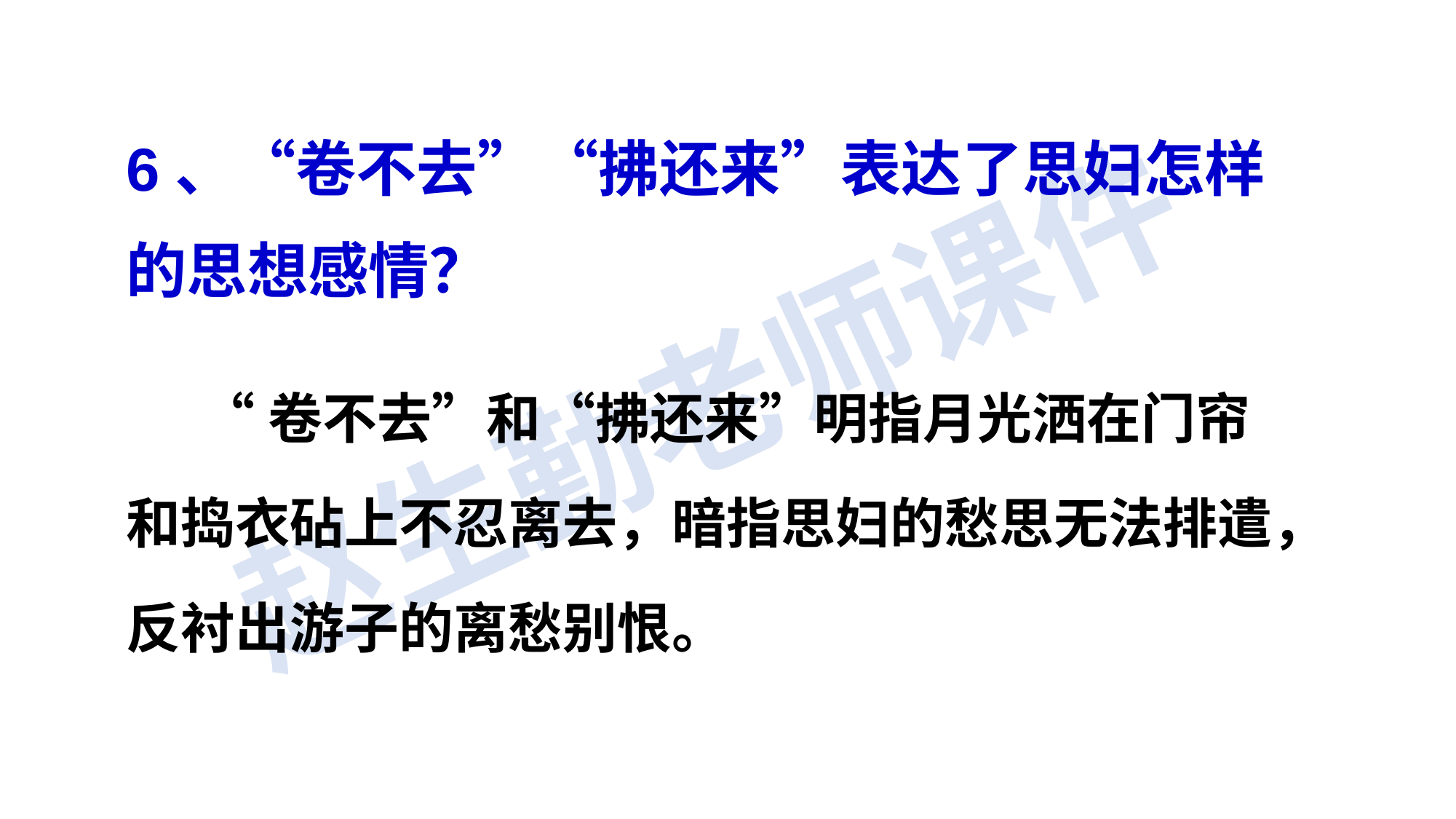

6、“卷不去”“拂还来”表达了思妇怎样的思想感情？
      “卷不去”和“拂还来”明指月光洒在门帘和捣衣砧上不忍离去，暗指思妇的愁思无法排遣，反衬出游子的离愁别恨。